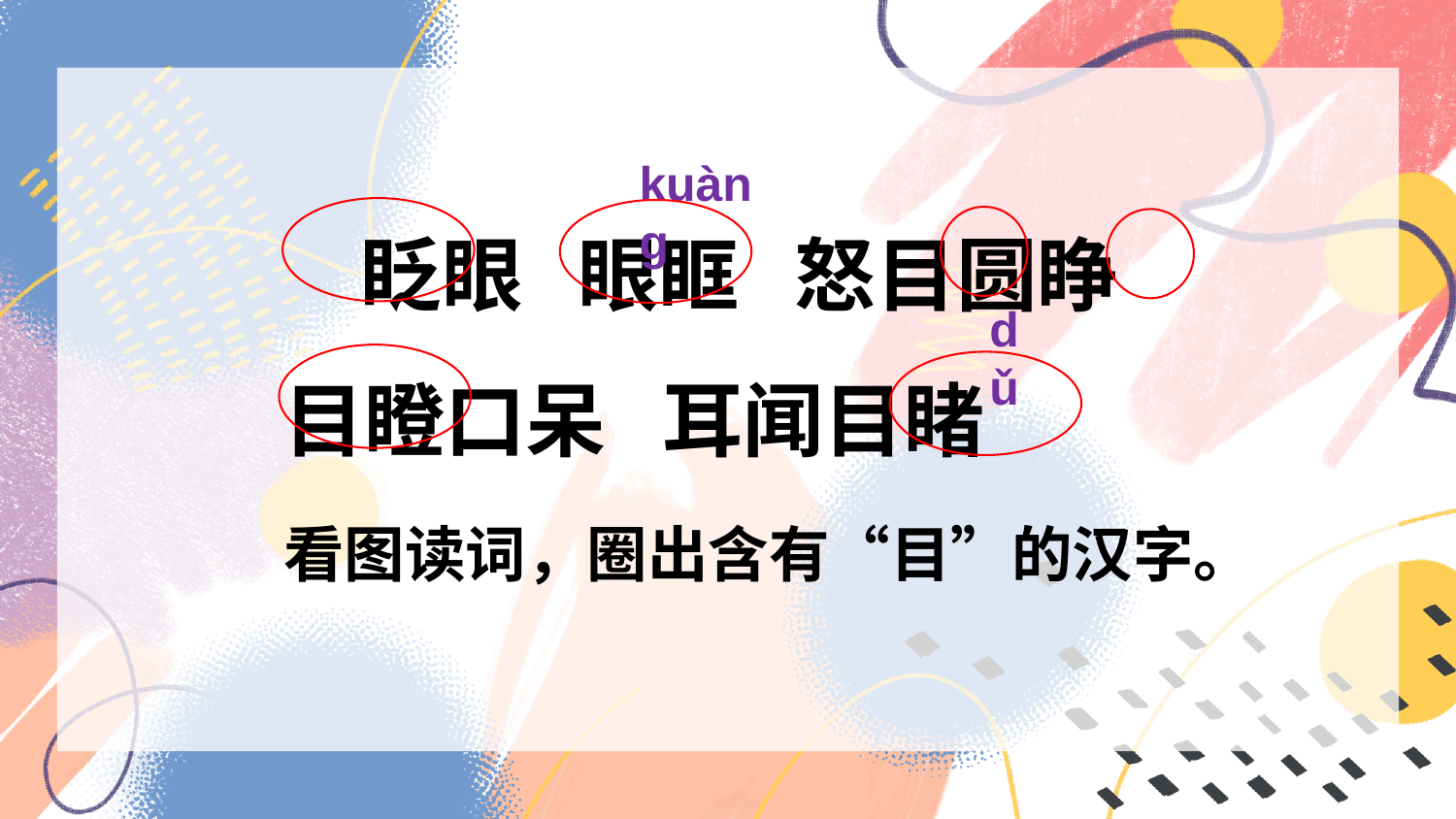

kuànɡ
眨眼   眼眶   怒目圆睁
目瞪口呆   耳闻目睹

dǔ

看图读词，圈出含有“目”的汉字。